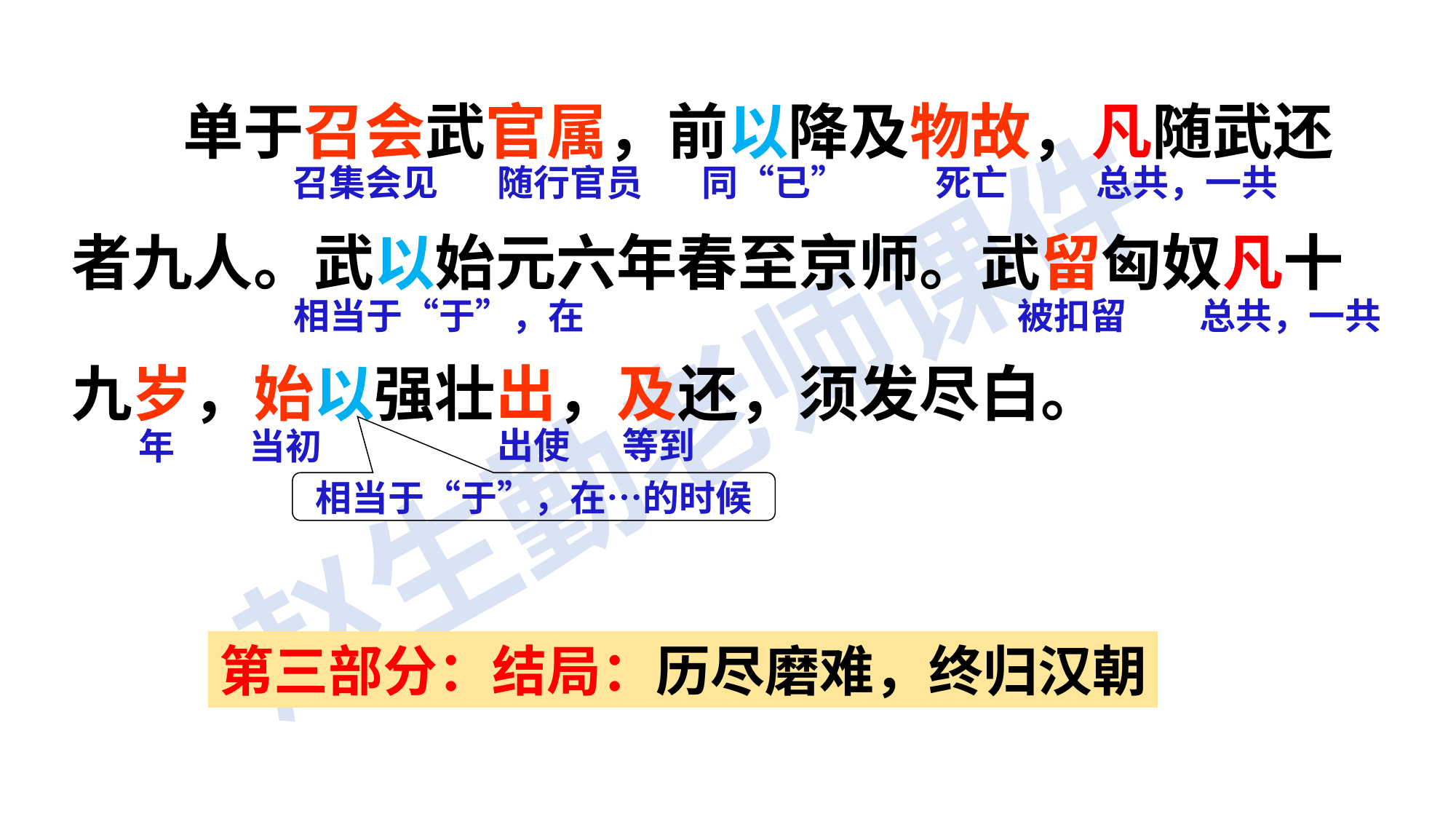

单于召会武官属，前以降及物故，凡随武还者九人。武以始元六年春至京师。武留匈奴凡十九岁，始以强壮出，及还，须发尽白。
召集会见
随行官员
同“已”
死亡
总共，一共
相当于“于”，在
被扣留
总共，一共
出使
等到
年
当初
相当于“于”，在…的时候

第三部分：结局：历尽磨难，终归汉朝